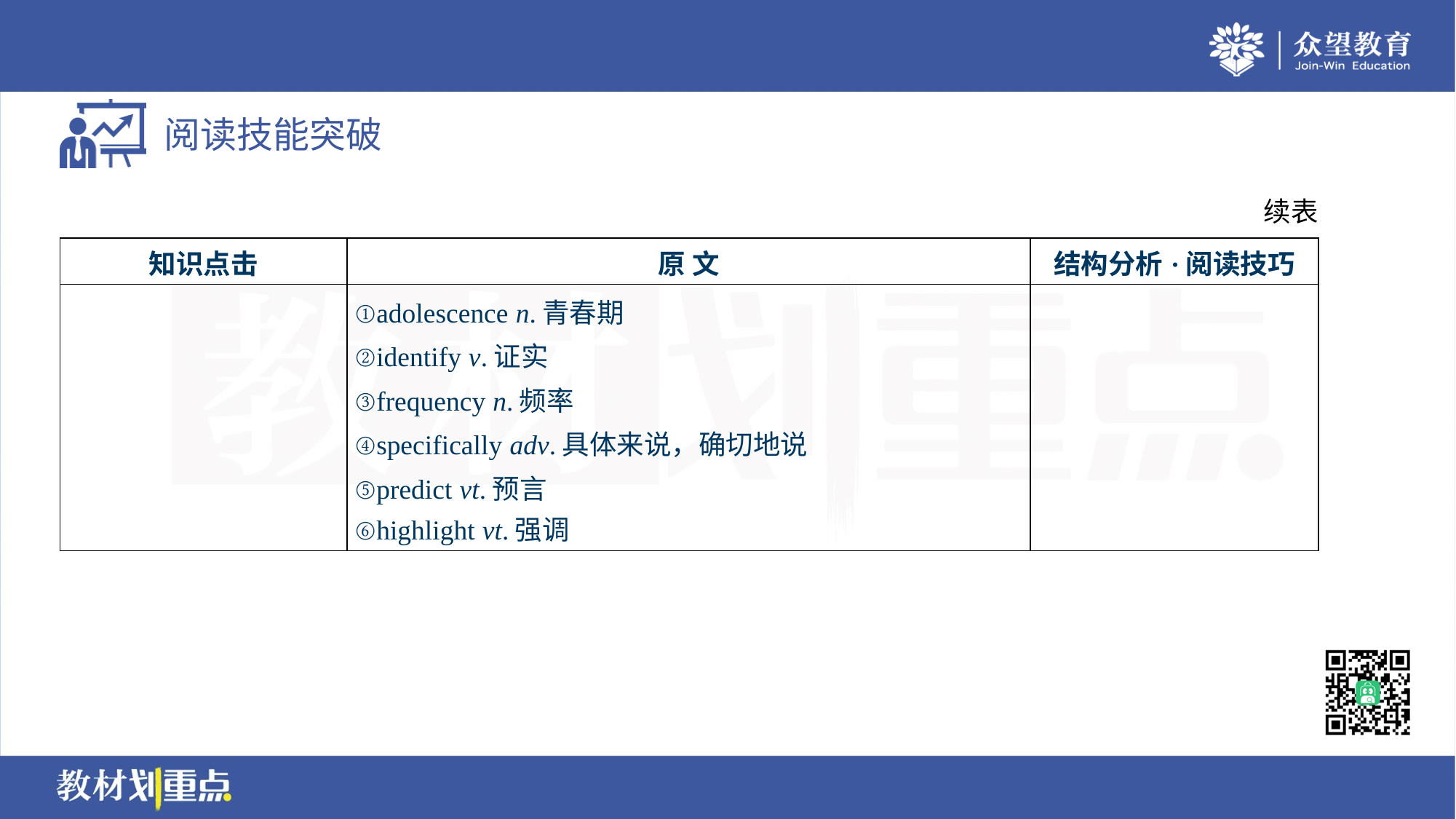

续表
| 知识点击 | 原 文 | 结构分析·阅读技巧 |
| --- | --- | --- |
|  | ①adolescence n.青春期 ②identify v.证实 ③frequency n.频率 ④specifically adv.具体来说，确切地说 ⑤predict vt.预言 ⑥highlight vt.强调 |  |